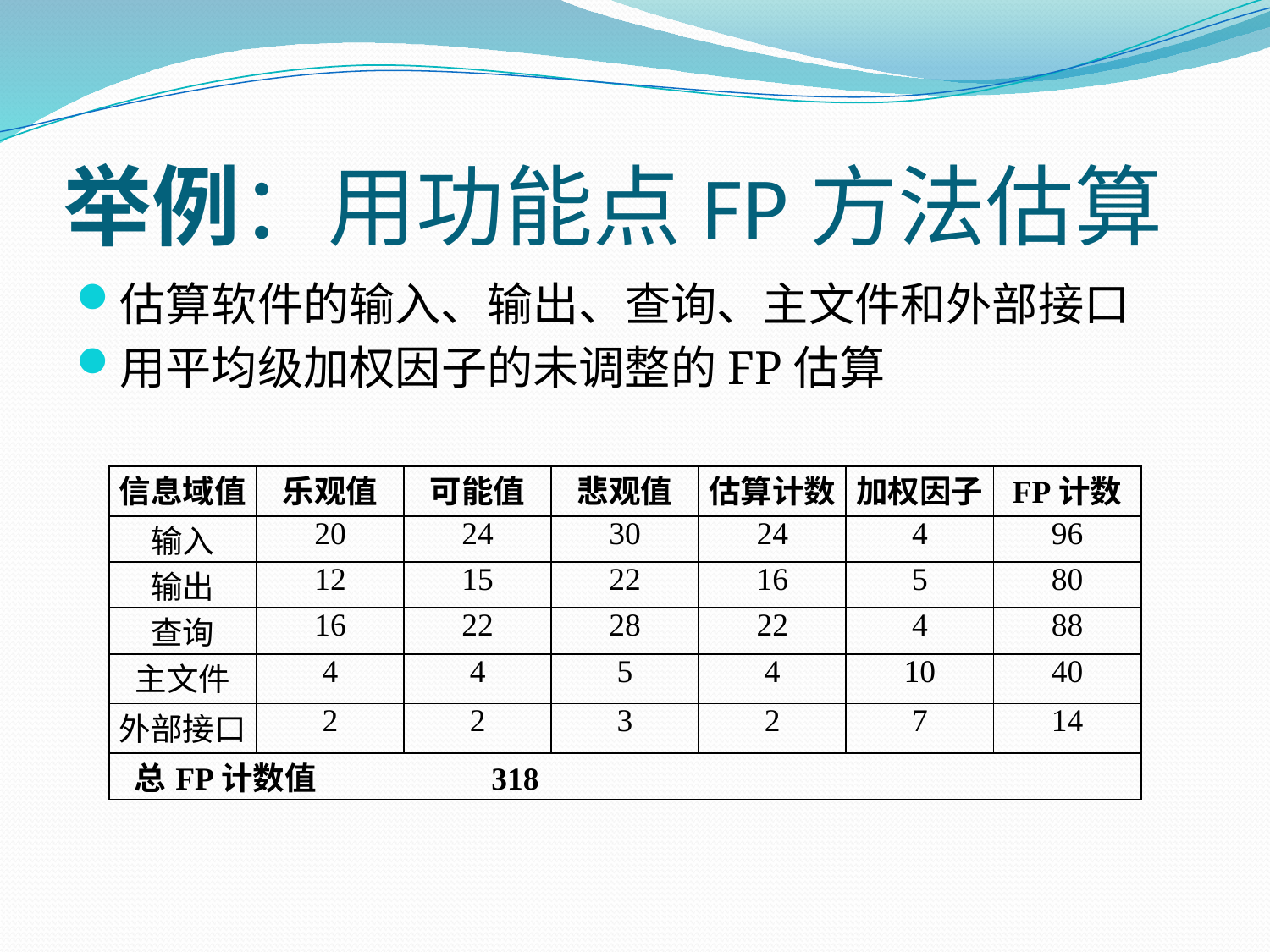

# 举例：用功能点FP方法估算
估算软件的输入、输出、查询、主文件和外部接口
用平均级加权因子的未调整的FP估算
| 信息域值 | 乐观值 | 可能值 | 悲观值 | 估算计数 | 加权因子 | FP计数 |
| --- | --- | --- | --- | --- | --- | --- |
| 输入 | 20 | 24 | 30 | 24 | 4 | 96 |
| 输出 | 12 | 15 | 22 | 16 | 5 | 80 |
| 查询 | 16 | 22 | 28 | 22 | 4 | 88 |
| 主文件 | 4 | 4 | 5 | 4 | 10 | 40 |
| 外部接口 | 2 | 2 | 3 | 2 | 7 | 14 |
| 总FP计数值 318 |  |  |  |  |  |  |